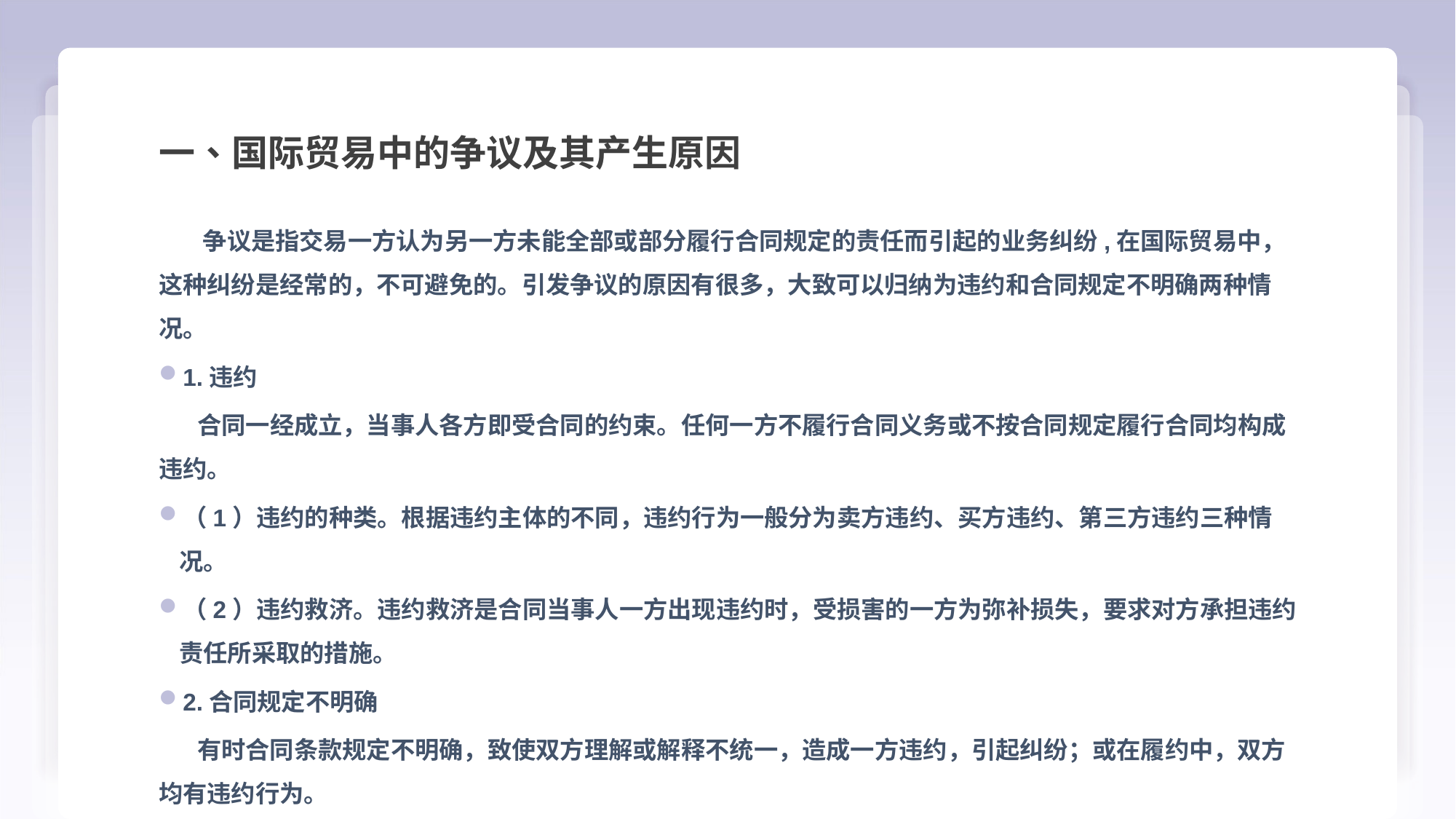

一、国际贸易中的争议及其产生原因
       争议是指交易一方认为另一方未能全部或部分履行合同规定的责任而引起的业务纠纷,在国际贸易中，这种纠纷是经常的，不可避免的。引发争议的原因有很多，大致可以归纳为违约和合同规定不明确两种情况。
1.违约
      合同一经成立，当事人各方即受合同的约束。任何一方不履行合同义务或不按合同规定履行合同均构成违约。
（1）违约的种类。根据违约主体的不同，违约行为一般分为卖方违约、买方违约、第三方违约三种情况。
（2）违约救济。违约救济是合同当事人一方出现违约时，受损害的一方为弥补损失，要求对方承担违约责任所采取的措施。
2.合同规定不明确
      有时合同条款规定不明确，致使双方理解或解释不统一，造成一方违约，引起纠纷；或在履约中，双方均有违约行为。